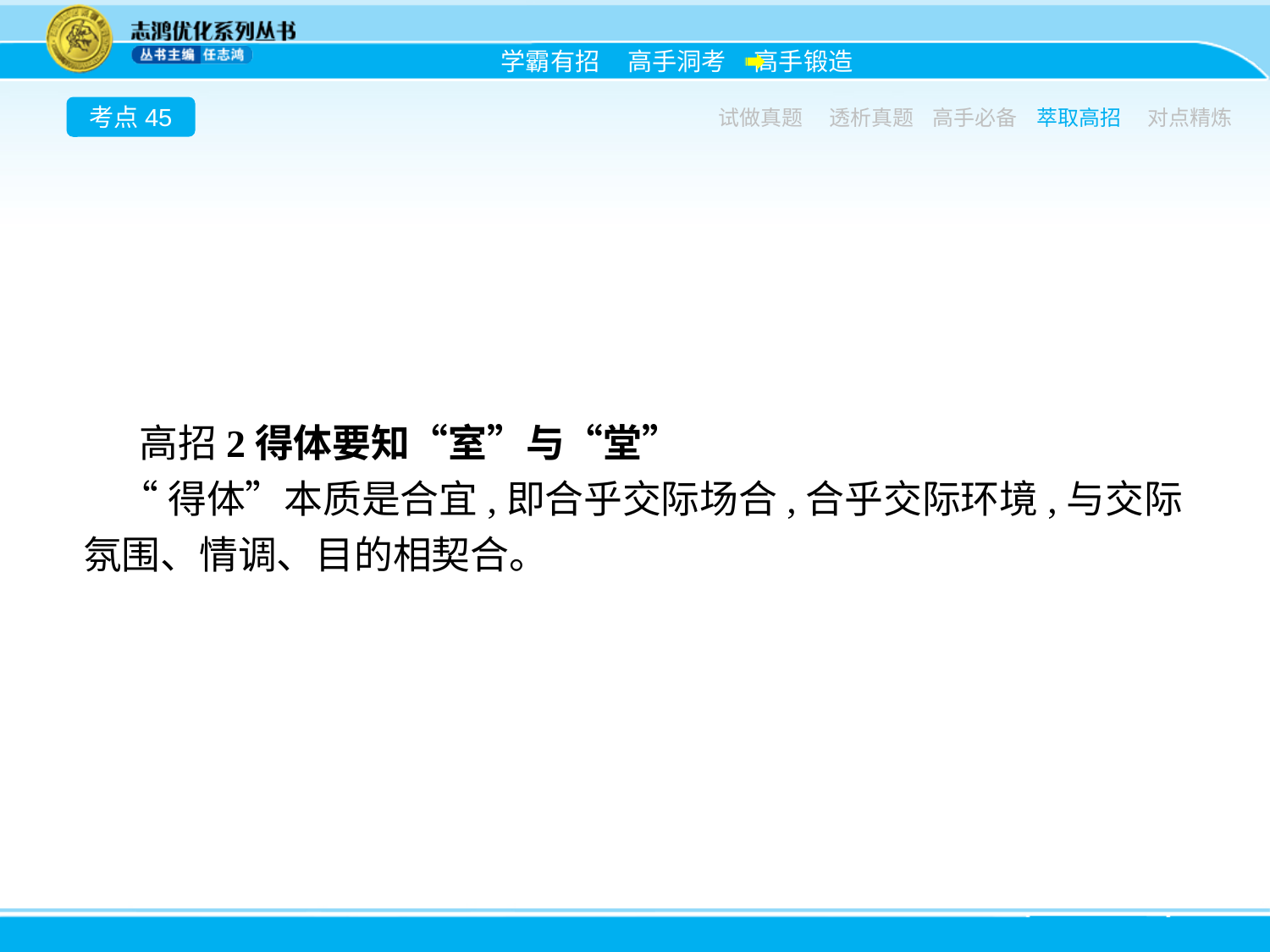

考点45
试做真题
透析真题
高手必备
萃取高招
对点精炼
高招2得体要知“室”与“堂”
“得体”本质是合宜,即合乎交际场合,合乎交际环境,与交际氛围、情调、目的相契合。